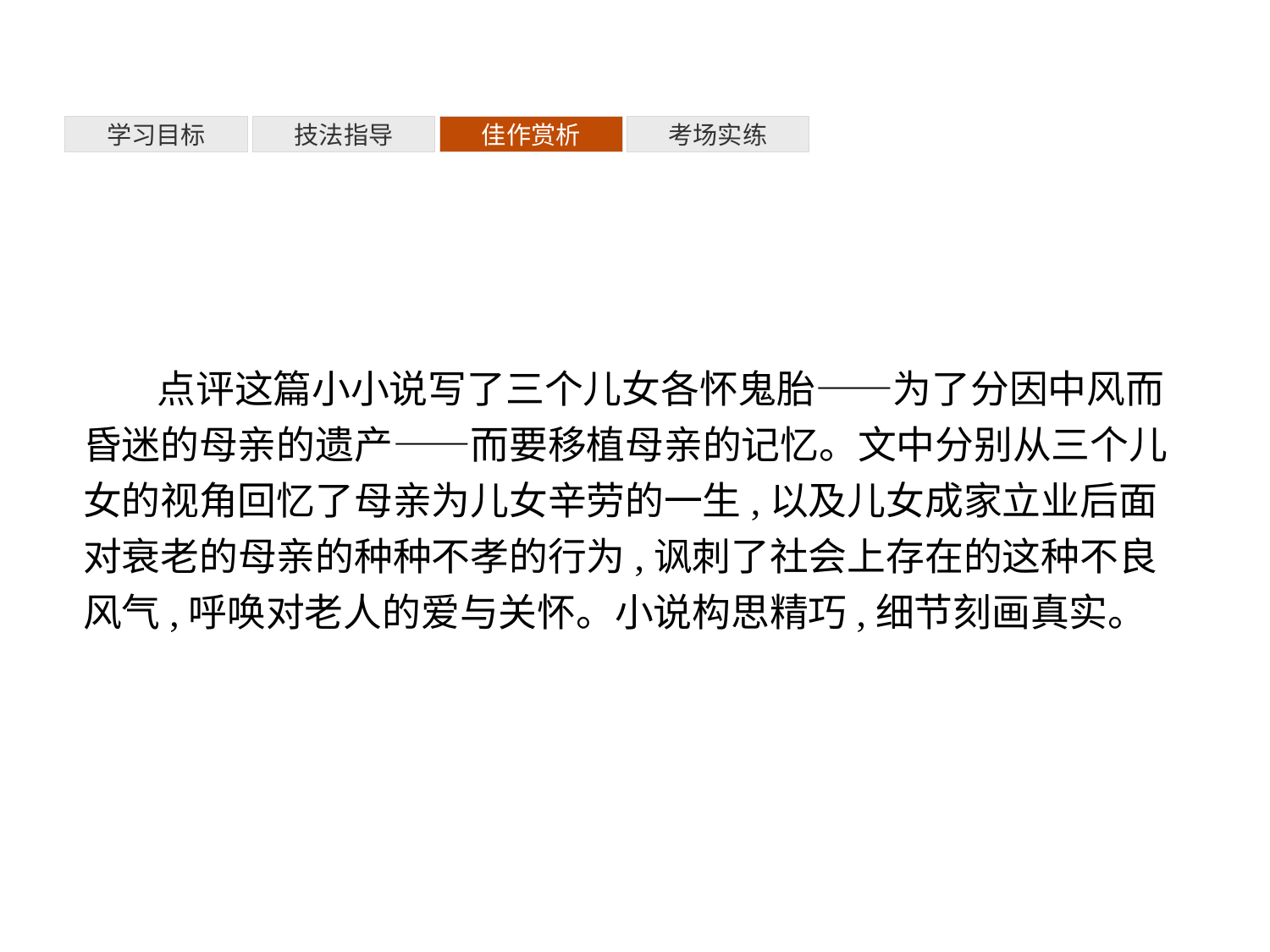

考场实练
佳作赏析
技法指导
学习目标
点评这篇小小说写了三个儿女各怀鬼胎——为了分因中风而昏迷的母亲的遗产——而要移植母亲的记忆。文中分别从三个儿女的视角回忆了母亲为儿女辛劳的一生,以及儿女成家立业后面对衰老的母亲的种种不孝的行为,讽刺了社会上存在的这种不良风气,呼唤对老人的爱与关怀。小说构思精巧,细节刻画真实。